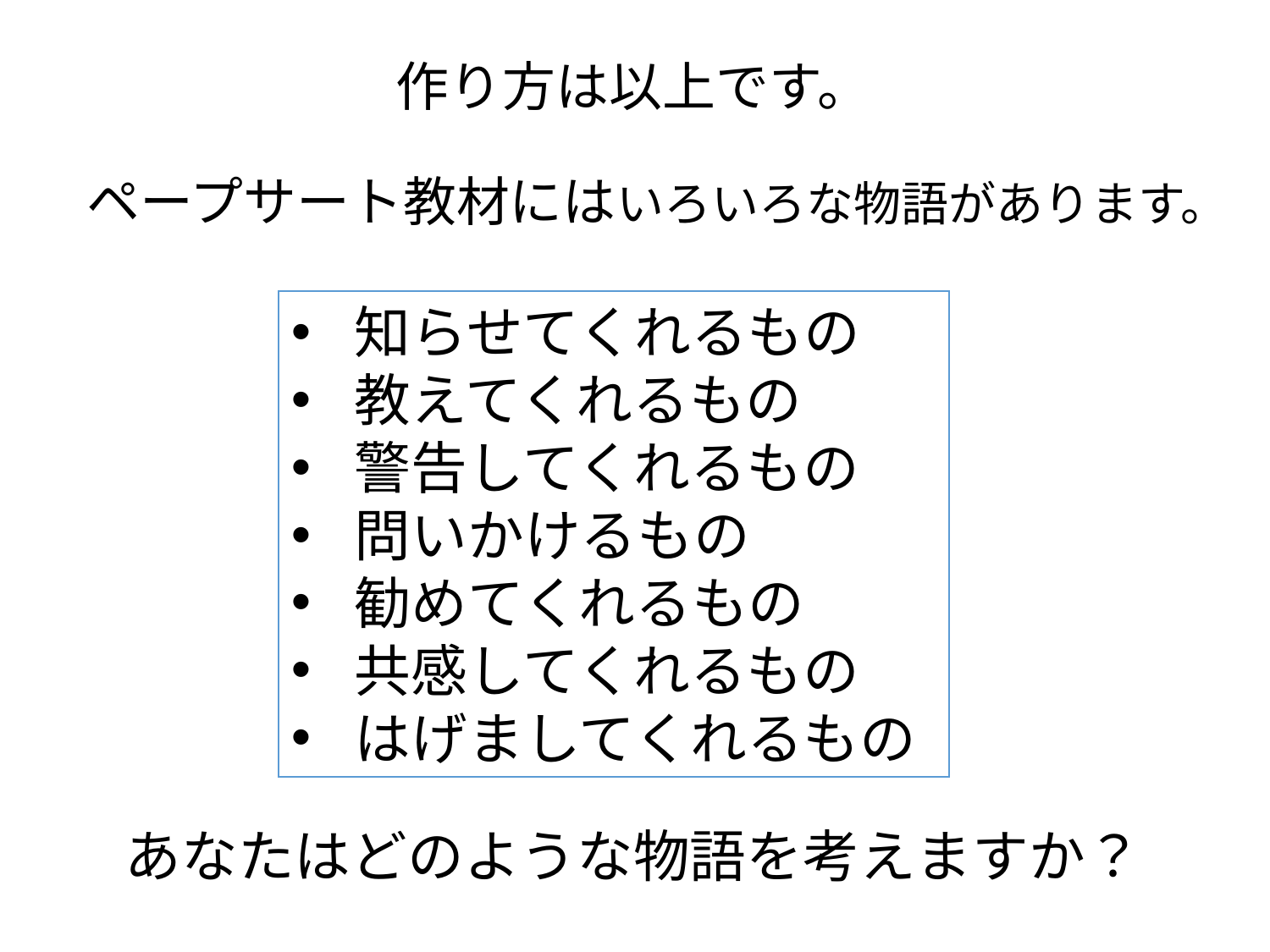

# 作り方は以上です。 ペープサート教材にはいろいろな物語があります。
知らせてくれるもの
教えてくれるもの
警告してくれるもの
問いかけるもの
勧めてくれるもの
共感してくれるもの
はげましてくれるもの
あなたはどのような物語を考えますか？